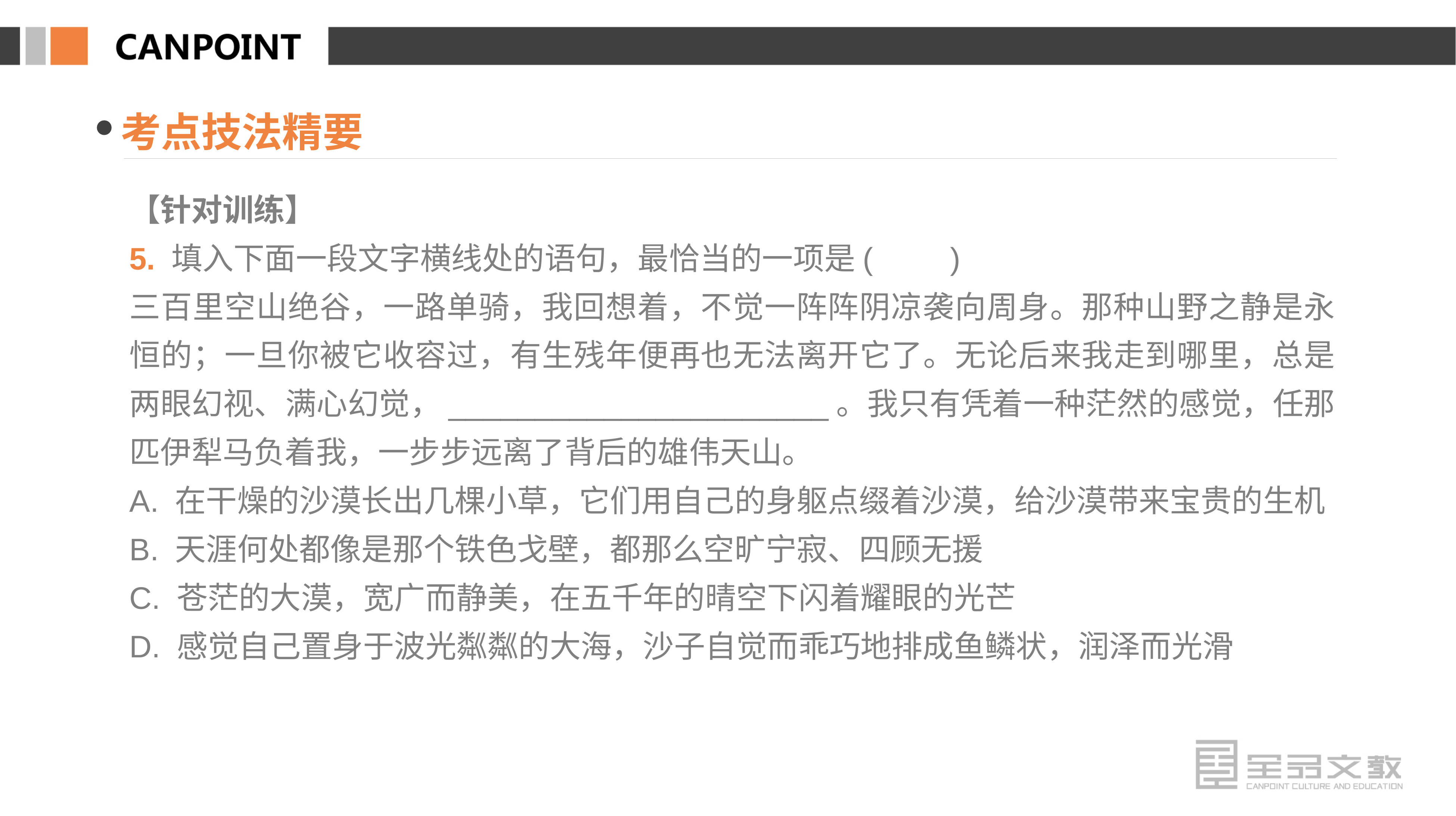

考点技法精要

【针对训练】
5. 填入下面一段文字横线处的语句，最恰当的一项是(　　)
三百里空山绝谷，一路单骑，我回想着，不觉一阵阵阴凉袭向周身。那种山野之静是永恒的；一旦你被它收容过，有生残年便再也无法离开它了。无论后来我走到哪里，总是两眼幻视、满心幻觉，______________________。我只有凭着一种茫然的感觉，任那匹伊犁马负着我，一步步远离了背后的雄伟天山。
A. 在干燥的沙漠长出几棵小草，它们用自己的身躯点缀着沙漠，给沙漠带来宝贵的生机
B. 天涯何处都像是那个铁色戈壁，都那么空旷宁寂、四顾无援
C. 苍茫的大漠，宽广而静美，在五千年的晴空下闪着耀眼的光芒
D. 感觉自己置身于波光粼粼的大海，沙子自觉而乖巧地排成鱼鳞状，润泽而光滑